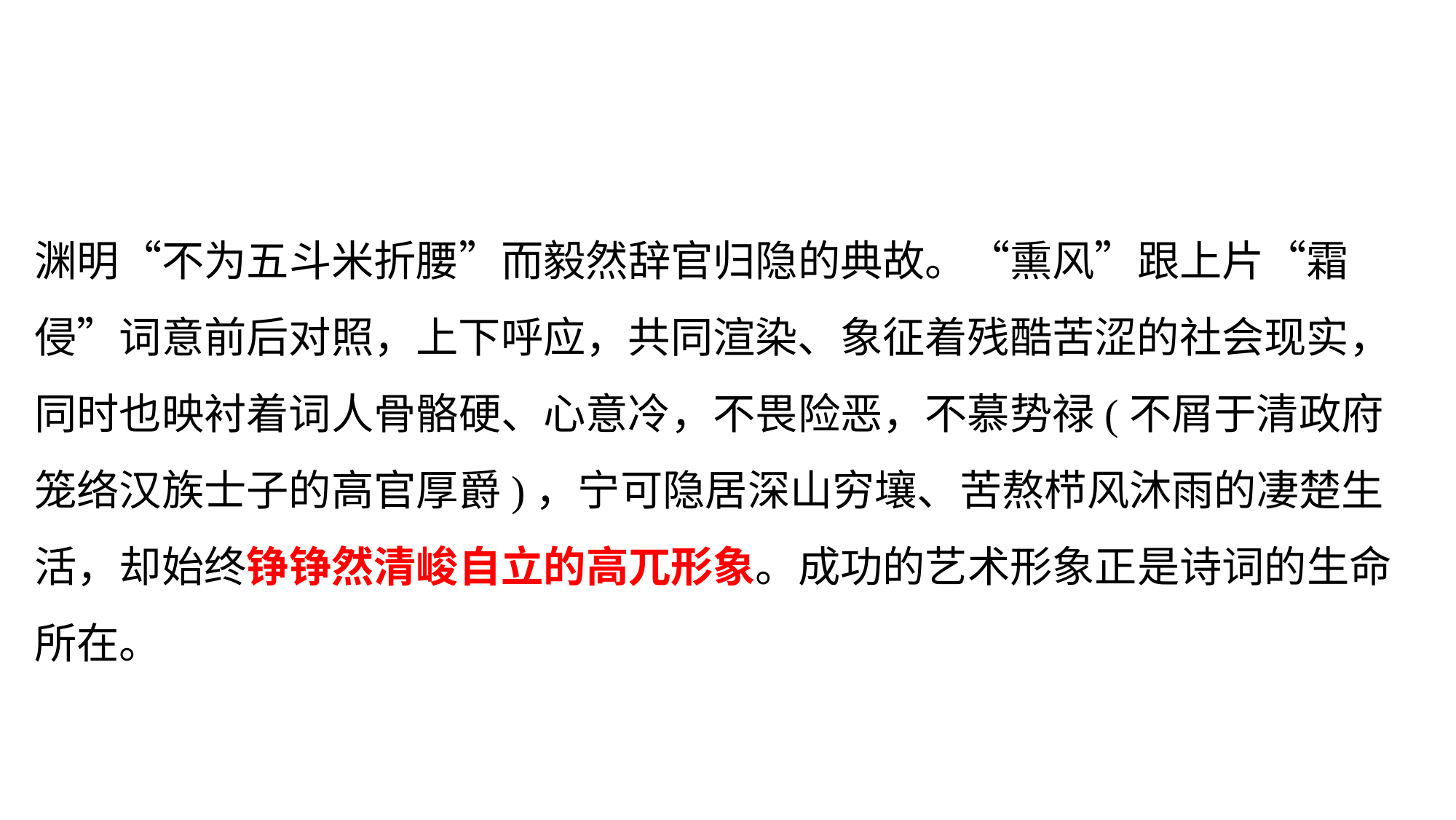

渊明“不为五斗米折腰”而毅然辞官归隐的典故。“熏风”跟上片“霜侵”词意前后对照，上下呼应，共同渲染、象征着残酷苦涩的社会现实，同时也映衬着词人骨骼硬、心意冷，不畏险恶，不慕势禄(不屑于清政府笼络汉族士子的高官厚爵)，宁可隐居深山穷壤、苦熬栉风沐雨的凄楚生活，却始终铮铮然清峻自立的高兀形象。成功的艺术形象正是诗词的生命所在。